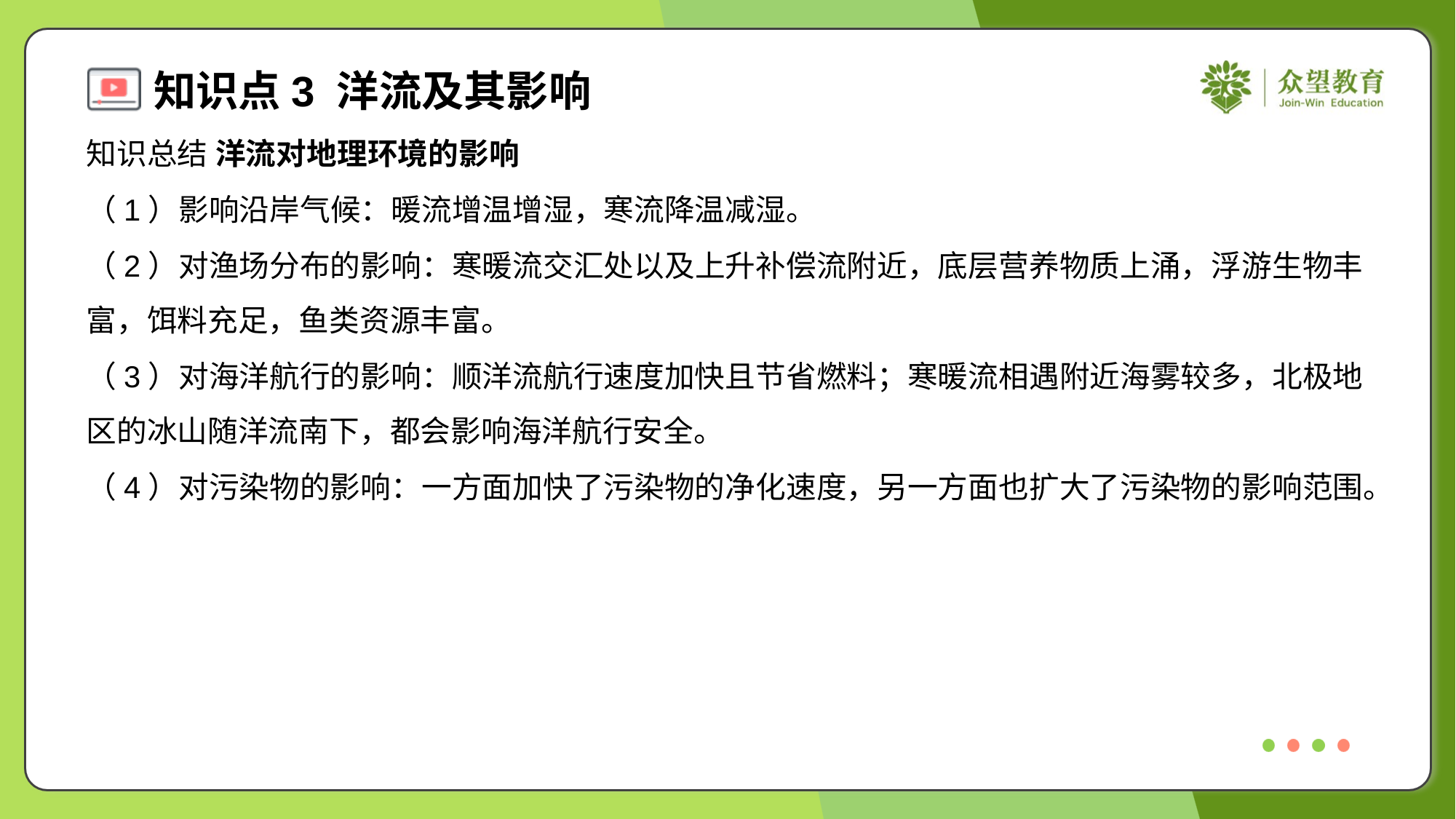

知识总结 洋流对地理环境的影响
（1）影响沿岸气候：暖流增温增湿，寒流降温减湿。
（2）对渔场分布的影响：寒暖流交汇处以及上升补偿流附近，底层营养物质上涌，浮游生物丰
富，饵料充足，鱼类资源丰富。
（3）对海洋航行的影响：顺洋流航行速度加快且节省燃料；寒暖流相遇附近海雾较多，北极地
区的冰山随洋流南下，都会影响海洋航行安全。
（4）对污染物的影响：一方面加快了污染物的净化速度，另一方面也扩大了污染物的影响范围。